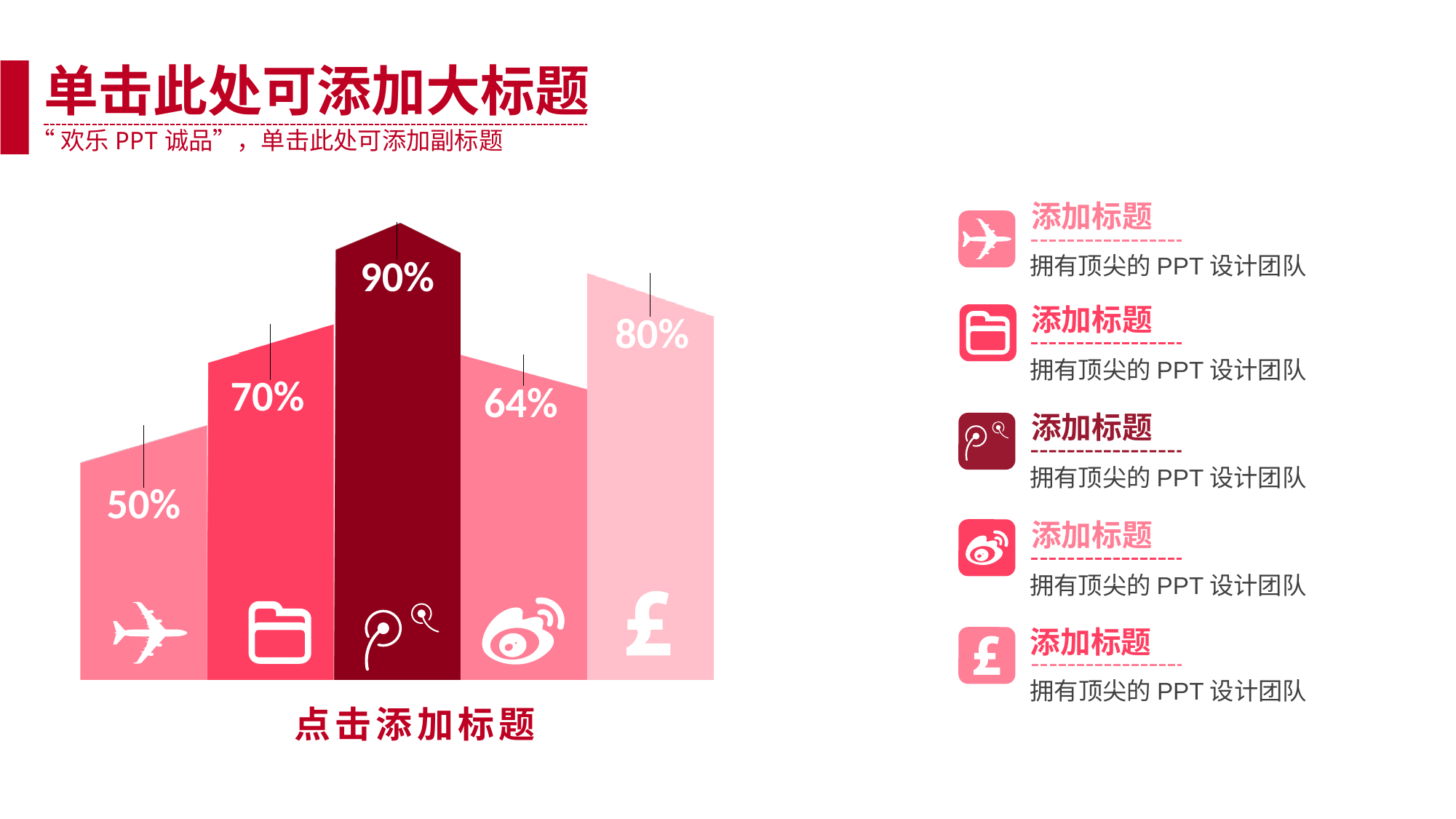

单击此处可添加大标题

“欢乐PPT诚品”，单击此处可添加副标题

### Chart

| Category | 系列 1 |
|---|---|
|  | 0.5 |
|  | 0.7 |
|  | 0.9 |
|  | 0.64 |
|  | 0.8 |
添加标题
拥有顶尖的PPT设计团队

添加标题
拥有顶尖的PPT设计团队

添加标题
拥有顶尖的PPT设计团队

添加标题
拥有顶尖的PPT设计团队

添加标题
拥有顶尖的PPT设计团队

点击添加标题